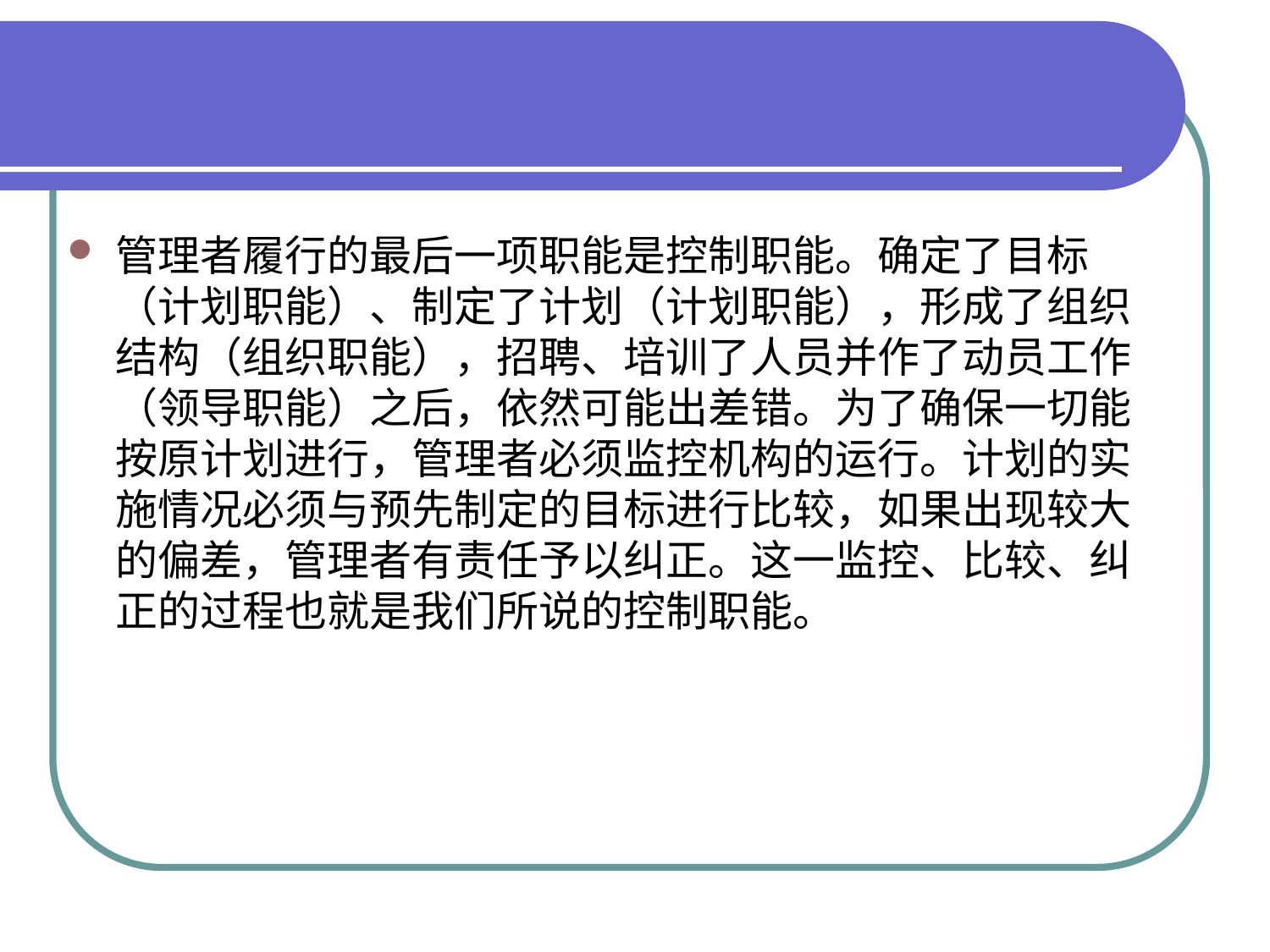

管理者履行的最后一项职能是控制职能。确定了目标（计划职能）、制定了计划（计划职能），形成了组织结构（组织职能），招聘、培训了人员并作了动员工作（领导职能）之后，依然可能出差错。为了确保一切能按原计划进行，管理者必须监控机构的运行。计划的实施情况必须与预先制定的目标进行比较，如果出现较大的偏差，管理者有责任予以纠正。这一监控、比较、纠正的过程也就是我们所说的控制职能。